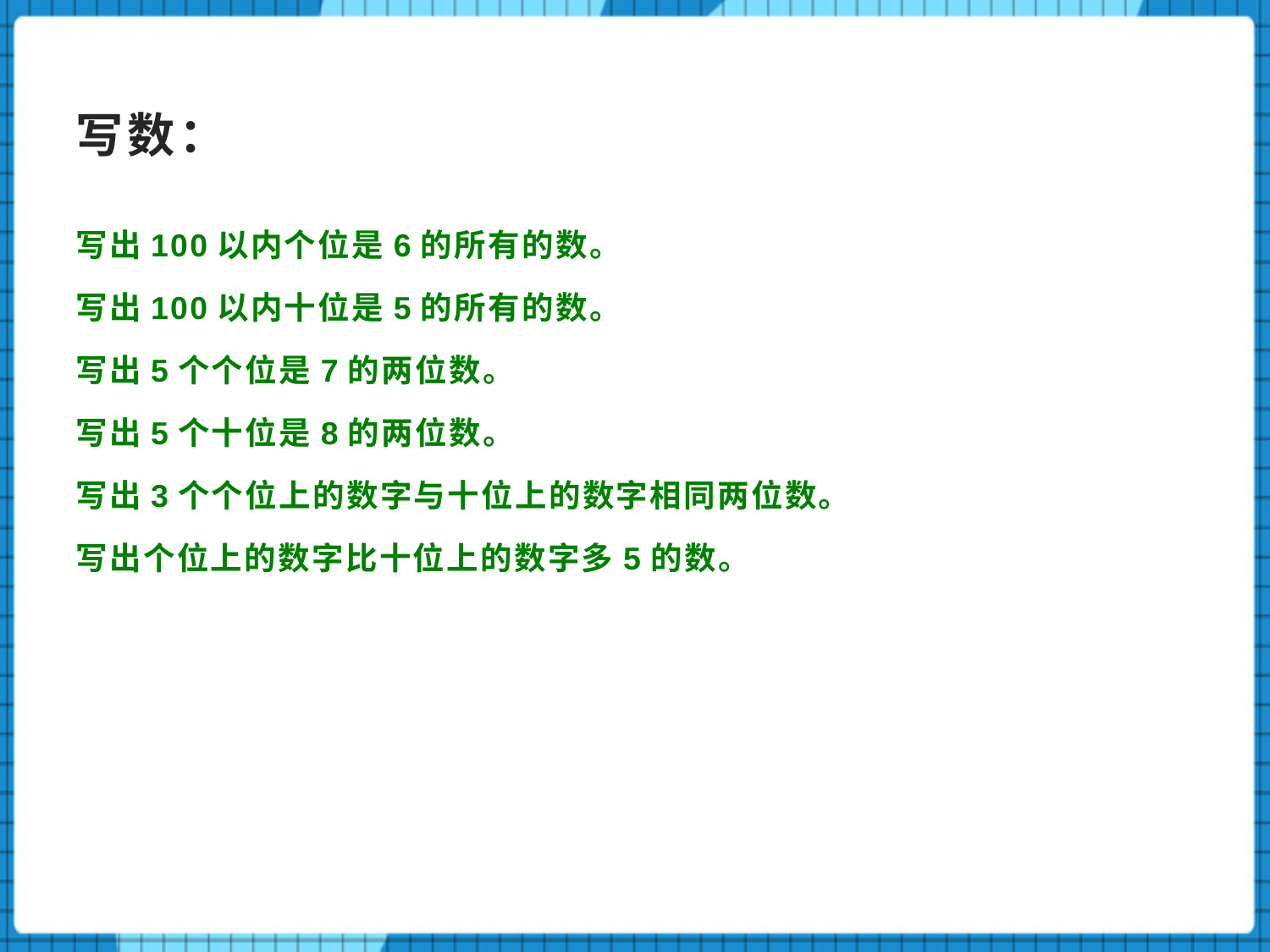

# 写数：
写出100以内个位是6的所有的数。
写出100以内十位是5的所有的数。
写出5个个位是7的两位数。
写出5个十位是8的两位数。
写出3个个位上的数字与十位上的数字相同两位数。
写出个位上的数字比十位上的数字多5的数。